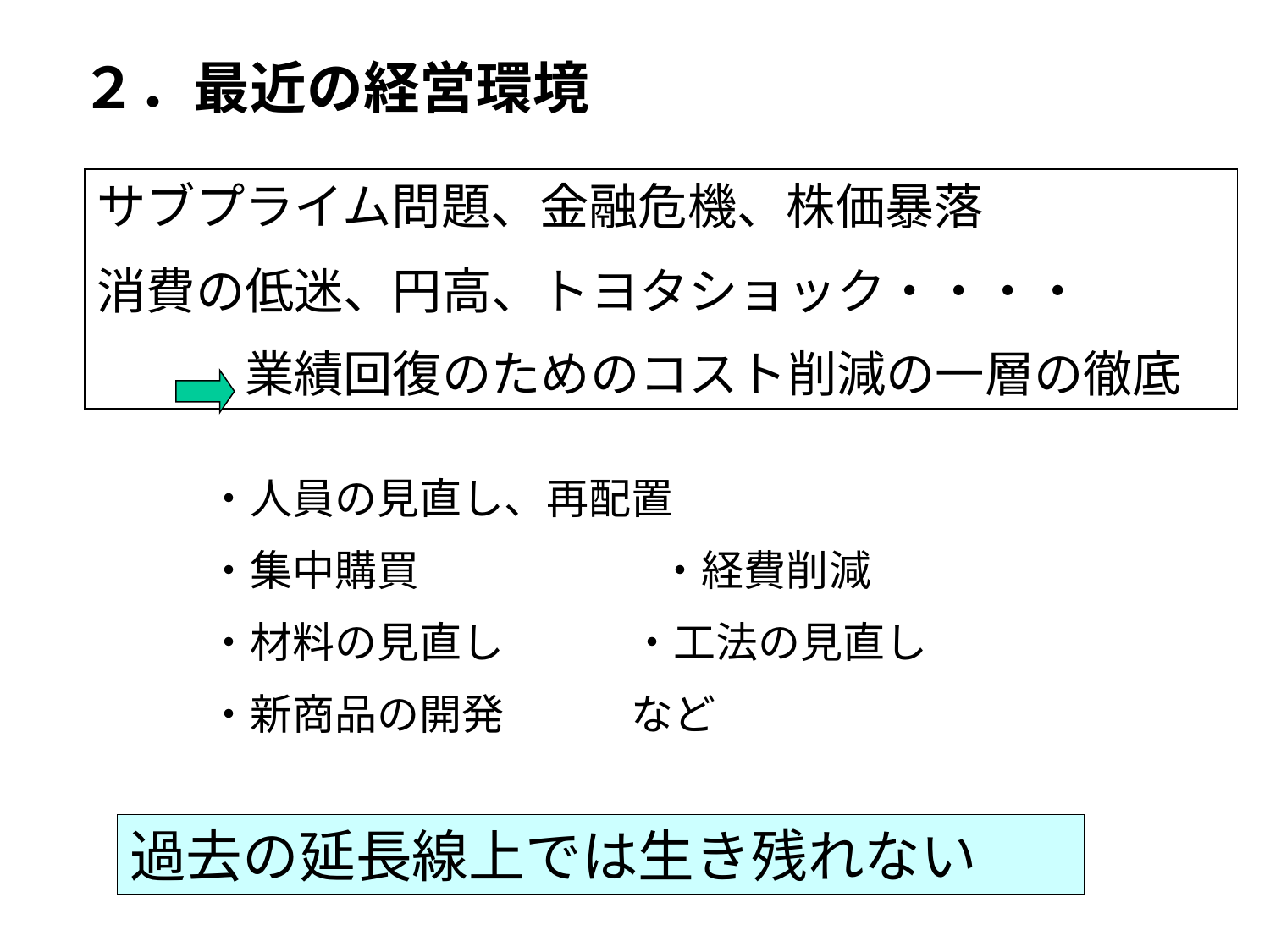

２．最近の経営環境
サブプライム問題、金融危機、株価暴落
消費の低迷、円高、トヨタショック・・・・
　　　業績回復のためのコスト削減の一層の徹底

・人員の見直し、再配置
・集中購買　　　　　　　・経費削減
・材料の見直し　　　・工法の見直し
・新商品の開発　　　など
過去の延長線上では生き残れない